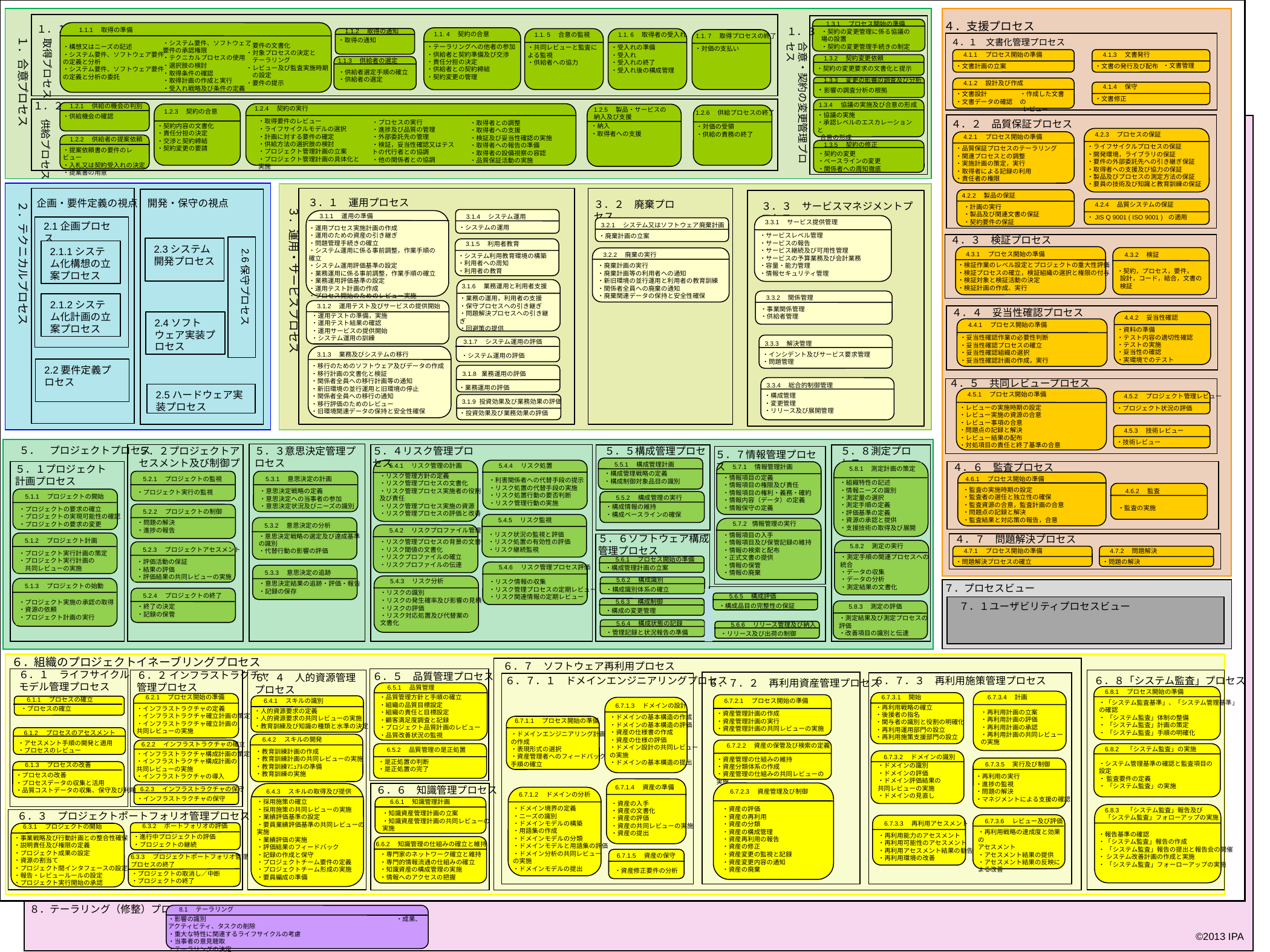

４．支援プロセス

1.3.1　プロセス開始の準備
・契約の変更管理に係る協議の
場の設置
・契約の変更管理手続きの制定

1.1.1　取得の準備
１．１
1.1. 4　契約の合意

・テーラリングへの他者の参加
・供給者と契約準備及び交渉
・責任分担の決定
・供給者との契約締結
・契約変更の管理
1.1. 5　合意の監視

・共同レビューと監査による監視
・供給者への協力

1.1. 6　取得者の受入れ

・受入れの準備
・受入れ
・受入れの終了
・受入れ後の構成管理
１．３
1.1.2　取得の通知

・取得の通知
1.1. 7　取得プロセスの終了

・対価の支払い
１．合意プロセス
取得プロセス
合意・契約の変更管理プロセス
４．１　文書化管理プロセス

・システム要件、ソフトウェア
要件の承認権限
・テクニカルプロセスの使用
・選択肢の検討
・取得条件の確認
・取得計画の作成と実行
・受入れ戦略及び条件の定義
・構想又はニーズの記述
・システム要件、ソフトウェア要件
の定義と分析
・システム要件、ソフトウェア要件
の定義と分析の委託

・要件の文書化
・対象プロセスの決定と
　テーラリング
・レビュー及び監査実施時期
　の設定
・要件の提示
4.1.1　プロセス開始の準備

・文書計画の立案

4.1.3　文書発行

・文書管理
・文書の発行及び配布

1.1.3　供給者の選定
1.3.2　契約変更依頼

・契約の変更要求の文書化と提示

・供給者選定手順の確立
・供給者の選定

4.1.2　設計及び作成

・文書設計
・文書データの確認
・作成した文書の
 レビュー
1.3.3　変更の影響の調査及び分析

・影響の調査分析の根拠
4.1.4　保守

・文書修正

1.3.4　協議の実施及び合意の形成
・協議の実施
・承認レベルのエスカレーションと
 合意の形成
1.2.4　契約の実行

１．２
1.2.3　契約の合意

・契約内容の文書化
・責任分担の決定
・交渉と契約締結
・契約変更の要請
1.2.1　供給の機会の判別

・供給機会の確認
1.2.6　供給プロセスの終了

・対価の受領
・供給の責務の終了

1.2.5　製品・サービスの
納入及び支援

・納入
・取得者への支援

供給プロセス
・取得要件のレビュー
・ライフサイクルモデルの選択
・計画に対する要件の確定
・供給方法の選択肢の検討
・プロジェクト管理計画の立案
・プロジェクト管理計画の具体化と実施

・プロセスの実行
・進捗及び品質の管理
・外部委託先の管理
・検証，妥当性確認又はテストの代行者との協調
・他の関係者との協調

・取得者との調整
・取得者への支援
・検証及び妥当性確認の実施
・取得者への報告の準備
・取得者の設備視察の容認
・品質保証活動の実施
４．２　品質保証プロセス
4.2.3　プロセスの保証

・ライフサイクルプロセスの保証
・開発環境，ライブラリの保証
・要件の外部委託先への引き継ぎ保証
・取得者への支援及び協力の保証
・製品及びプロセスの測定方法の保証
・要員の技術及び知識と教育訓練の保証

4.2.1　プロセス開始の準備

・品質保証プロセスのテーラリング
・関連プロセスとの調整
・実施計画の策定，実行
・取得者による記録の利用
・責任者の権限

1.2.2　供給者の提案依頼

・提案依頼書の要件のレビュー
・入札又は契約受入れの決定
・提案書の用意

1.3.5　契約の修正
・契約の変更
・ベースラインの変更
・関係者への周知徹底

4.2.2　製品の保証

・計画の実行
・製品及び関連文書の保証
・契約要件の保証

２．テクニカルプロセス
３．１　運用プロセス
３．２　廃棄プロセス
開発・保守の視点
企画・要件定義の視点
３．３　サービスマネジメントプロセス
4.2.4　品質システムの保証

・JIS Q 9001 ( ISO 9001 )  の適用

３．運用・サービスプロセス
3.1.4　システム運用

・システムの運用

3.1.1　運用の準備

・運用プロセス実施計画の作成
・運用のための資産の引き継ぎ
・問題管理手続きの確立
・システム運用に係る事前調整，作業手順の確立
・システム運用評価基準の設定
・業務運用に係る事前調整，作業手順の確立
・業務運用評価基準の設定
・運用テスト計画の作成
・プロセス開始のためのレビュー実施
3.3.1　サービス提供管理

・サービスレベル管理
・サービスの報告
・サービス継続及び可用性管理
・サービスの予算業務及び会計業務
・容量・能力管理
・情報セキュリティ管理
2.1企画プロセス

3.2.1　システム又はソフトウェア廃棄計画

・廃棄計画の立案

４．３　検証プロセス

3.1.5　利用者教育

・システム利用教育環境の構築
・利用者への周知
・利用者の教育

2.3システム開発プロセス
2.6保守プロセス
2.1.1システム化構想の立案プロセス
3.2.2　廃棄の実行

・廃棄計画の実行
・廃棄計画等の利用者への通知
・新旧環境の並行運用と利用者の教育訓練
・関係者全員への廃棄の通知
・廃棄関連データの保持と安全性確保
4.3.2　検証
・契約，プロセス，要件，
 設計，コード，結合，文書の
 検証

4.3.1　プロセス開始の準備
・検証作業のレベル設定とプロジェクトの重大性評価
・検証プロセスの確立，検証組織の選択と権限の付与
・検証対象と検証活動の決定
・検証計画の作成、実行

3.1.6　業務運用と利用者支援
・業務の運用，利用者の支援
・保守プロセスへの引き継ぎ
・問題解決プロセスへの引き継ぎ
・回避策の提供
3.3.2　関係管理

・事業関係管理
・供給者管理
2.1.2システム化計画の立案プロセス
3.1.2　運用テスト及びサービスの提供開始

・運用テストの準備，実施
・運用テスト結果の確認
・運用サービスの提供開始
・システム運用の訓練
４．４　妥当性確認プロセス

4.4.2　妥当性確認

・資料の準備
・テスト内容の適切性確認
・テストの実施
・妥当性の確認
・実環境でのテスト

2.4ソフトウェア実装プロセス
4.4.1　プロセス開始の準備

・妥当性確認作業の必要性判断
・妥当性確認プロセスの確立
・妥当性確認組織の選択
・妥当性確認計画の作成，実行

3.3.3　解決管理

・インシデント及びサービス要求管理
・問題管理

 3.1.7　システム運用の評価
・システム運用の評価

3.1.3　業務及びシステムの移行
・移行のためのソフトウェア及びデータの作成
・移行計画の文書化と検証
・関係者全員への移行計画等の通知
・新旧環境の並行運用と旧環境の停止
・関係者全員への移行の通知
・移行評価のためのレビュー
・旧環境関連データの保持と安全性確保

2.2要件定義プロセス

3.1.8  業務運用の評価
・業務運用の評価
４．５　共同レビュープロセス
3.3.4　総合的制御管理

・構成管理
・変更管理
・リリース及び展開管理

2.5ハードウェア実装プロセス
4.5.1　プロセス開始の準備

・レビューの実施時期の設定
・レビュー実施の資源の合意
・レビュー事項の合意
・問題点の記録と解決
・レビュー結果の配布
・対処項目の責任と終了基準の合意

4.5.2　プロジェクト管理レビュー

・プロジェクト状況の評価

  3.1.9 投資効果及び業務効果の評価

・投資効果及び業務効果の評価
4.5.3　技術レビュー

・技術レビュー

５．２プロジェクトアセスメント及び制御プロセス
５．３意思決定管理プロセス
５．４リスク管理プロセス
５．５構成管理プロセス
５．８測定プロセス
５．　プロジェクトプロセス

５．７情報管理プロセス

5.5.1　構成管理計画

・構成管理戦略の定義
・構成制御対象品目の識別
５．１プロジェクト計画プロセス

5.4.4　リスク処置

・利害関係者への代替手段の提示
・リスク処置の代替手段の実施
・リスク処置行動の要否判断
・リスク管理行動の実施

5.4.1　リスク管理の計画
・リスク管理方針の定義
・リスク管理プロセスの文書化
・リスク管理プロセス実施者の役割
及び責任
・リスク管理プロセス実施の資源
・リスク管理プロセスの評価と改善

5.8.1　測定計画の策定

・組織特性の記述
・情報ニーズの識別
・測定量の選択
・測定手順の定義
・評価基準の定義
・資源の承認と提供
・支援技術の取得及び展開

5.7.1　情報管理計画
・情報項目の定義
・情報項目の権限及び責任
・情報項目の権利・義務・確約
・情報内容（データ）の定義
・情報保守の定義

４．６　監査プロセス

5.2.1　プロジェクトの監視

・プロジェクト実行の監視

5.3.1　意思決定の計画

・意思決定戦略の定義
・意思決定への当事者の参加
・意思決定状況及びニーズの識別

4.6.1　プロセス開始の準備
・監査の実施時期の設定
・監査者の選任と独立性の確保
・監査資源の合意，監査計画の合意
・問題点の記録と解決
・監査結果と対応策の報告，合意
4.6.2　監査
・監査の実施

5.1.1　プロジェクトの開始

・プロジェクトの要求の確立
・プロジェクトの実現可能性の確認
・プロジェクトの要求の変更

5.5.2　構成管理の実行

・構成情報の維持
・構成ベースラインの確保

5.2.2　プロジェクトの制御

・問題の解決
・進捗の報告

5.4.5　リスク監視

・リスク状況の監視と評価
・リスク処置の有効性の評価
・リスク継続監視

5.3.2　意思決定の分析

・意思決定戦略の選定及び達成基準
の識別
・代替行動の影響の評価

5.7.2  情報管理の実行
・情報項目の入手
・情報項目及び保管記録の維持
・情報の検索と配布
・正式文書の提供
・情報の保管
・情報の廃棄

5.4.2　リスクプロファイル管理
・リスク管理プロセスの背景の文書化
・リスク閾値の文書化
・リスクプロファイルの確立
・リスクプロファイルの伝達

５．６ソフトウェア構成管理プロセス

5.1.2　プロジェクト計画

・プロジェクト実行計画の策定
・プロジェクト実行計画の
　共同レビューの実施

４．７　問題解決プロセス

5.8.2　測定の実行

・測定手順の関連プロセスへの
統合
・データの収集
・データの分析
・測定結果の文書化

5.2.3　プロジェクトアセスメント

・評価活動の保証
・結果の評価
・評価結果の共同レビューの実施
4.7.1　プロセス開始の準備

・問題解決プロセスの確立

4.7.2　問題解決

・問題の解決

5.6.1　プロセス開始の準備

・構成管理計画の立案

5.4.6　リスク管理プロセス評価

・リスク情報の収集
・リスク管理プロセスの定期レビュー
・リスク関連情報の定期レビュー

5.3.3　意思決定の追跡

・意思決定結果の追跡・評価・報告
・記録の保存

5.4.3　リスク分析
・リスクの識別
・リスクの発生確率及び影響の見積り
・リスクの評価
・リスク対応処置及び代替案の
文書化

5.6.2　構成識別

・構成識別体系の確立

5.1.3　プロジェクトの始動

・プロジェクト実施の承認の取得
・資源の依頼
・プロジェクト計画の実行

７．プロセスビュー

5.2.4　プロジェクトの終了

・終了の決定
・記録の保管

5.6.5　構成評価

・構成品目の完整性の保証

5.6.3　構成制御

・構成の変更管理

5.8.3　測定の評価

・測定結果及び測定プロセスの
評価
・改善項目の識別と伝達
７．１ユーザビリティプロセスビュー
5.6.4　構成状態の記録

・管理記録と状況報告の準備

5.6.6　リリース管理及び納入

・リリース及び出荷の制御

６．組織のプロジェクトイネーブリングプロセス

６．７　ソフトウェア再利用プロセス
６．１　ライフサイクル
モデル管理プロセス

６．２ インフラストラクチャ
管理プロセス
６．５　品質管理プロセス

６．７．１　ドメインエンジニアリングプロセス

６．７．３　再利用施策管理プロセス

６．８「システム監査」プロセス
６．７．２　再利用資産管理プロセス
６．４　人的資源管理
プロセス

6.5.1　品質管理
・品質管理方針と手順の確立
・組織の品質目標設定
・組織の責任と目標設定
・顧客満足度調査と記録
・プロジェクト品質計画のレビュー
・品質改善状況の監視
6.8.1　プロセス開始の準備

・「システム監査基準」、「システム管理基準」
の確認
・ 「システム監査」体制の整備
・ 「システム監査」計画の策定
・ 「システム監査」手順の明確化
6.2.1　プロセス開始の準備
・インフラストラクチャの定義
・インフラストラクチャ確立計画の策定
・インフラストラクチャ確立計画の
共同レビューの実施

6.7.2.1　プロセス開始の準備

・資産管理計画の作成
・資産管理計画の実行
・資産管理計画の共同レビューの実施

6.7.3.1　開始
・再利用戦略の確立
・後援者の指名
・関与者の識別と役割の明確化
・再利用運用部門の設立
・再利用施策支援部門の設立
6.7.3.4　計画
・再利用計画の立案
・再利用計画の評価
・再利用計画の承認
・再利用計画の共同レビュー
の実施
6.1.1　プロセスの確立
・プロセスの確立

6.4.1　スキルの識別
・人的資源要求の定義
・人的資源要求の共同レビューの実施
・教育訓練及び知識の種類と水準の決定

6.7.1.3　ドメインの設計
・ドメインの基本構造の作成
・ドメインの基本構造の評価
・資産の仕様書の作成
・資産の仕様の評価
・ドメイン設計の共同レビュー
の実施
・ドメインの基本構造の提出

6.7.1.1　プロセス開始の準備
・ドメインエンジニアリング計画
の作成
・表現形式の選択
・資産管理者へのフィードバック
手順の確立
6.1.2　プロセスのアセスメント

・アセスメント手順の開発と適用
・プロセスのレビュー

6.4.2　スキルの開発
・教育訓練計画の作成
・教育訓練計画の共同レビューの実施
・教育訓練ﾏﾆｭｱﾙの準備
・教育訓練の実施
6.2.2　インフラストラクチャの確立

　6.7.2.2　資産の保管及び検索の定義

・資産管理の仕組みの維持
・資産分類体系の作成
・資産管理の仕組みの共同レビューの実施

6.5.2　品質管理の是正処置
・是正処置の判断
・是正処置の完了
6.8.2　「システム監査」の実施

・システム管理基準の確認と監査項目の
設定
・ 監査要件の定義
・ 「システム監査」の実施

・インフラストラクチャ構成計画の策定
・インフラストラクチャ構成計画の
共同レビューの実施
・インフラストラクチャの導入

6.7.3.2　ドメインの識別
・ドメインの識別
・ドメインの評価
・ドメイン評価結果の
共同レビューの実施
・ドメインの見直し
6.1.3　プロセスの改善
・プロセスの改善
・プロセスデータの収集と活用
・品質コストデータの収集、保守及び利用

6.7.3.5　実行及び制御
・再利用の実行
・進捗の監視
・問題の解決
・マネジメントによる支援の確認

6.7.1.4　資産の準備
・資産の入手
・資産の文書化
・資産の評価
・資産の共同レビューの実施
・資産の提出
６．６　知識管理プロセス

6.2.3　インフラストラクチャの保守

6.4.3　スキルの取得及び提供
・採用施策の確立
・採用施策の共同レビューの実施
・業績評価基準の設定
・要員業績評価基準の共同レビューの
実施
・業績評価の実施
・評価結果のフィードバック
・記録の作成と保守
・プロジェクトチーム要件の定義
・プロジェクトチーム形成の実施
・要員編成の準備

 6.7.2.3　資産管理及び制御
・資産の評価
・資産の再利用
・資産の分類
・資産の構成管理
・資産再利用の報告
・資産の修正
・資産変更の監視と記録
・資産変更内容の通知
・資産の廃棄

6.7.1.2　ドメインの分析
・ドメイン境界の定義
・ニーズの識別
・ドメインモデルの構築
・用語集の作成
・ドメインモデルの分類
・ドメインモデルと用語集の評価
・ドメイン分析の共同レビュー
の実施
・ドメインモデルの提出

・インフラストラクチャの保守
6.6.1　知識管理計画

６．３　プロジェクトポートフォリオ管理プロセス

6.8.3　「システム監査」報告及び
「システム監査」フォローアップの実施
・報告基準の確認
・「システム監査」報告の作成
・ 「システム監査」報告の提出と報告会の開催
・ システム改善計画の作成と実施
・ 「システム監査」フォーローアップの実施

・知識資産管理計画の立案
・知識資産管理計画の共同レビューの
実施

6.7.3.6　レビュー及び評価
・再利用戦略の達成度と効果の
アセスメント
・アセスメント結果の提供
・アセスメント結果の反映による改善

6.7.3.3　再利用アセスメント
・再利用能力のアセスメント
・再利用可能性のアセスメント
・再利用アセスメント結果の勧告
・再利用環境の改善
6.3.2　ポートフォリオの評価
・進行中プロジェクトの評価
・プロジェクトの継続

6.3.1　プロジェクトの開始
・事業戦略及び行動計画との整合性確保
・説明責任及び権限の定義
・プロジェクト成果の設定
・資源の割当て
・プロジェクト間インタフェースの設定
・報告・レビュールールの設定
・プロジェクト実行開始の承認

6.6.2　知識管理の仕組みの確立と維持
・専門家のネットワーク確立と維持
・専門的情報流通の仕組みの確立
・知識資産の構成管理の実施
・情報へのアクセスの把握
6.7.1.5　資産の保守
・資産修正要件の分析

6.3.3　プロジェクトポートフォリオ管理
プロセスの終了
・プロジェクトの取消し／中断
・プロジェクトの終了

８．テーラリング（修整）プロセス

8.1　テーラリング
・影響の識別　　　　　　　　　　　　　　　　　　　　　　　　　　　　　　・成果、アクティビティ、タスクの削除
・重大な特性に関連するライフサイクルの考慮
・当事者の意見聴取
・テーラリングの決定

©2013 IPA